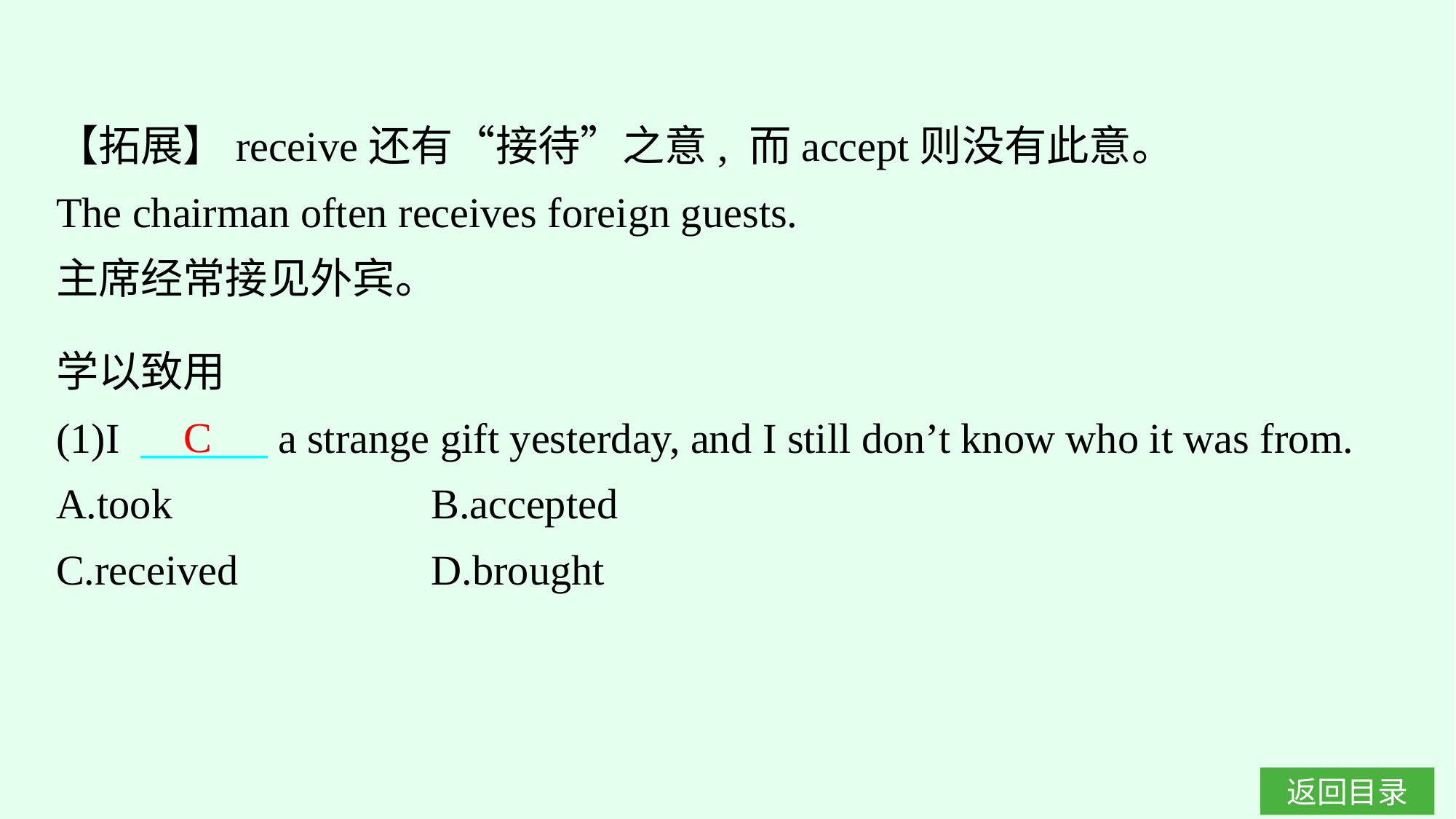

【拓展】receive还有“接待”之意, 而accept则没有此意。
The chairman often receives foreign guests.
主席经常接见外宾。
学以致用
(1)I 　　　a strange gift yesterday, and I still don’t know who it was from.
A.took　　　　　 	B.accepted
C.received		D.brought
C